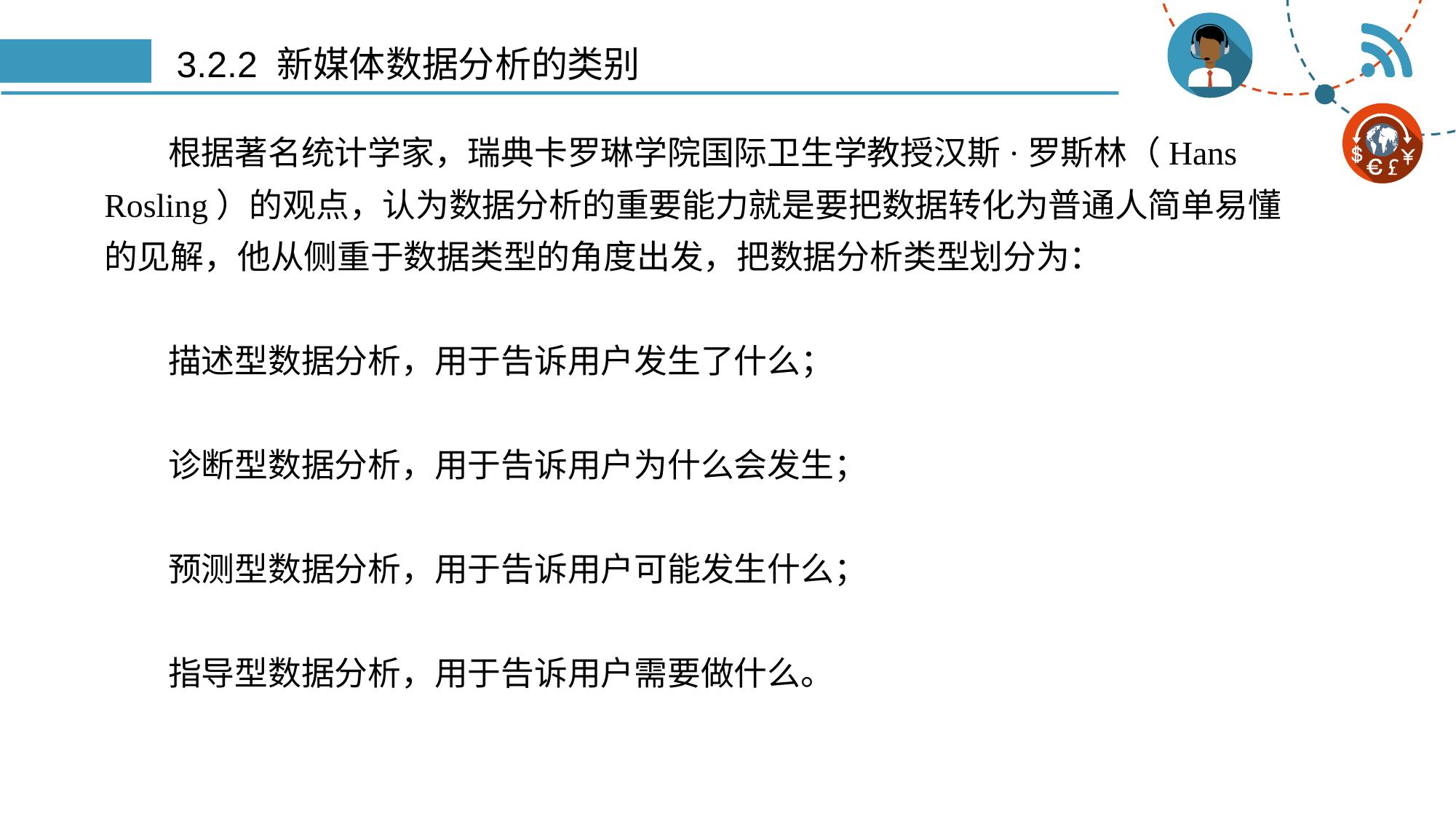

# 3.2.2 新媒体数据分析的类别
根据著名统计学家，瑞典卡罗琳学院国际卫生学教授汉斯·罗斯林（Hans Rosling）的观点，认为数据分析的重要能力就是要把数据转化为普通人简单易懂的见解，他从侧重于数据类型的角度出发，把数据分析类型划分为：

描述型数据分析，用于告诉用户发生了什么；

诊断型数据分析，用于告诉用户为什么会发生；

预测型数据分析，用于告诉用户可能发生什么；

指导型数据分析，用于告诉用户需要做什么。